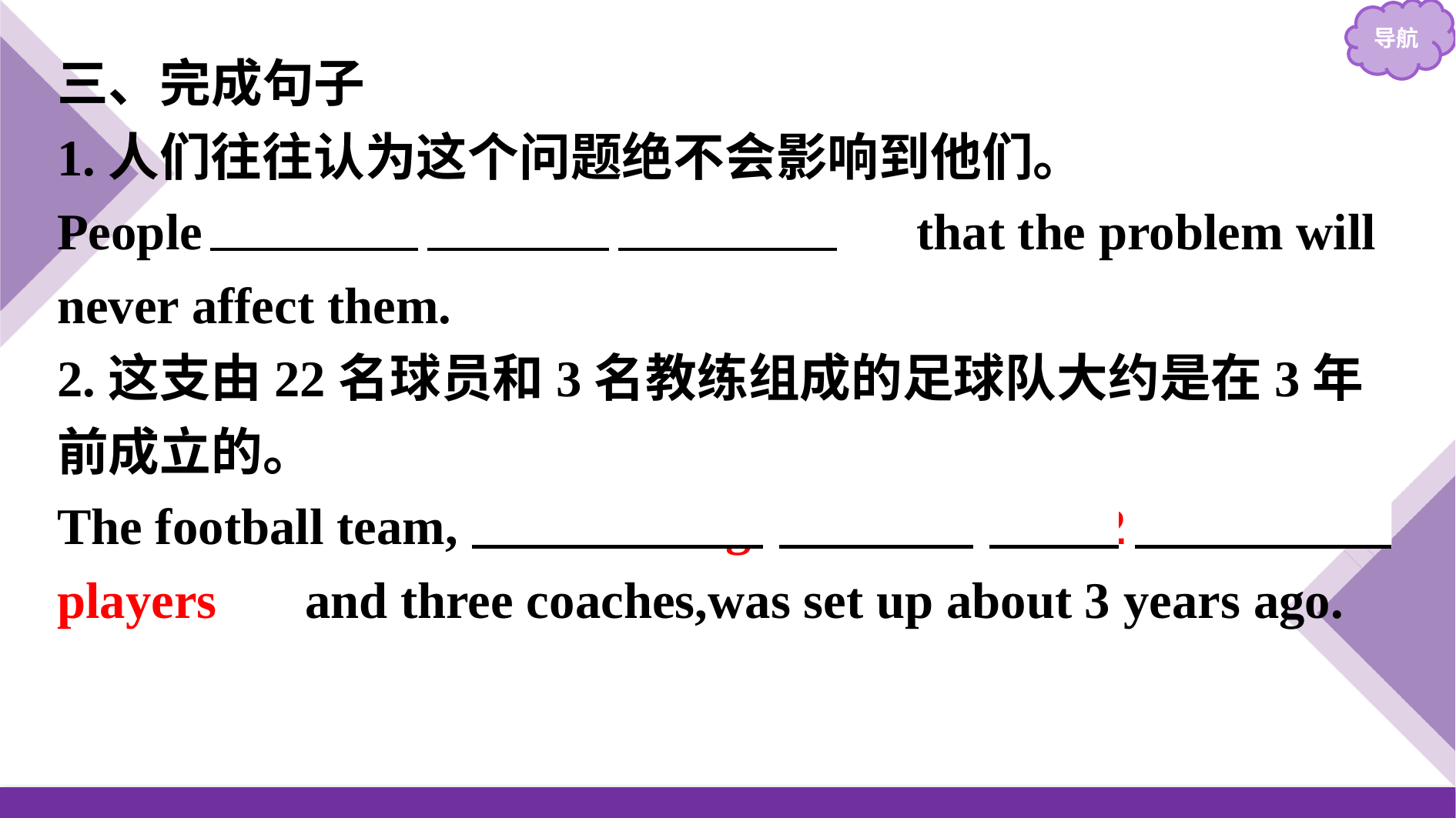

三、完成句子
1.人们往往认为这个问题绝不会影响到他们。
People 　tend　 　to　 　think　 that the problem will never affect them.
2.这支由22名球员和3名教练组成的足球队大约是在3年前成立的。
The football team,　consisting　 　of　 　22　 　players　 and three coaches,was set up about 3 years ago.